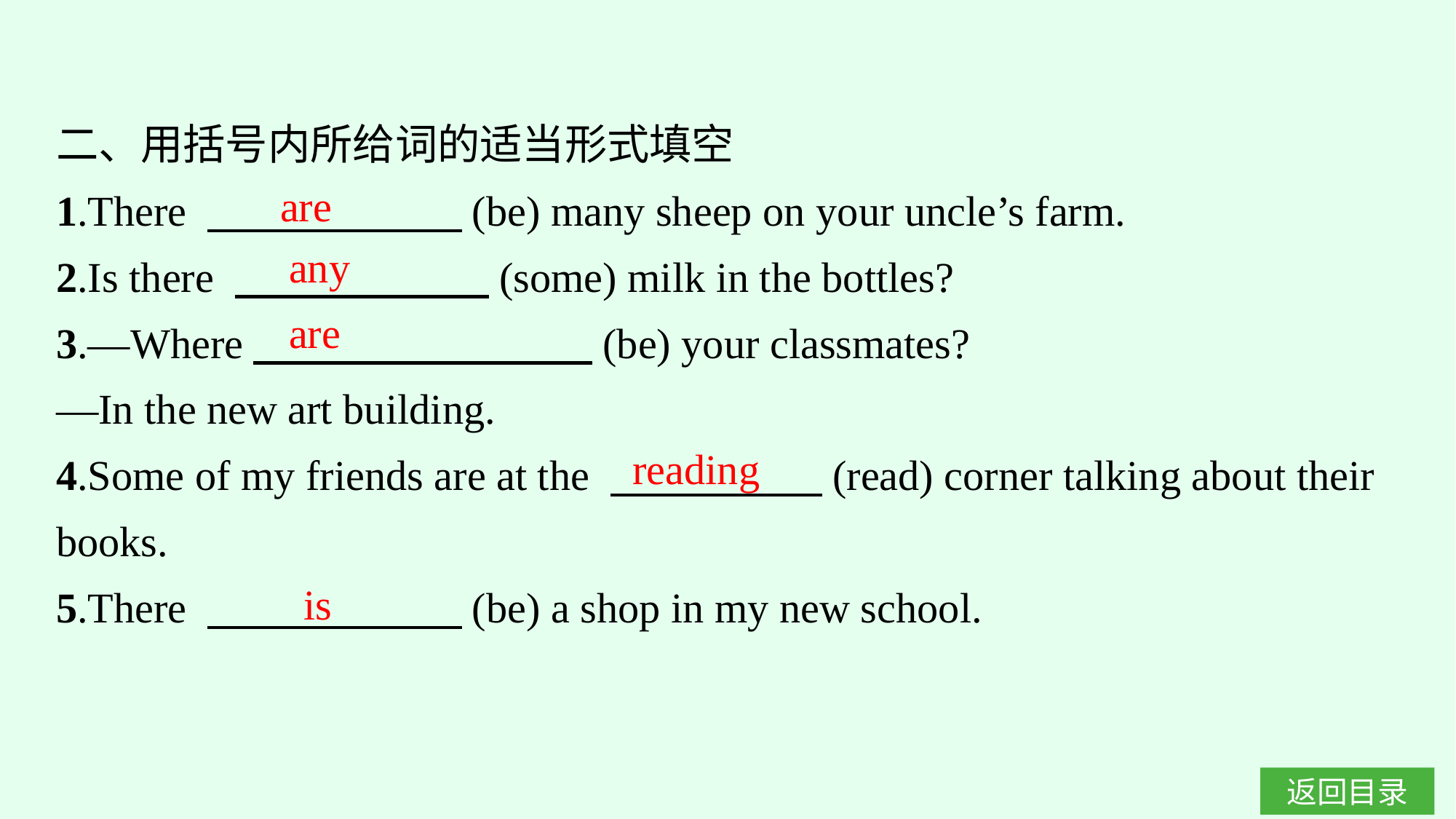

二、用括号内所给词的适当形式填空
1.There 　　　　　　(be) many sheep on your uncle’s farm.
2.Is there 　　　　　　(some) milk in the bottles?
3.—Where　　　　　　　　(be) your classmates?
—In the new art building.
4.Some of my friends are at the 　　　　　(read) corner talking about their books.
5.There 　　　　　　(be) a shop in my new school.
are
any
are
reading
is